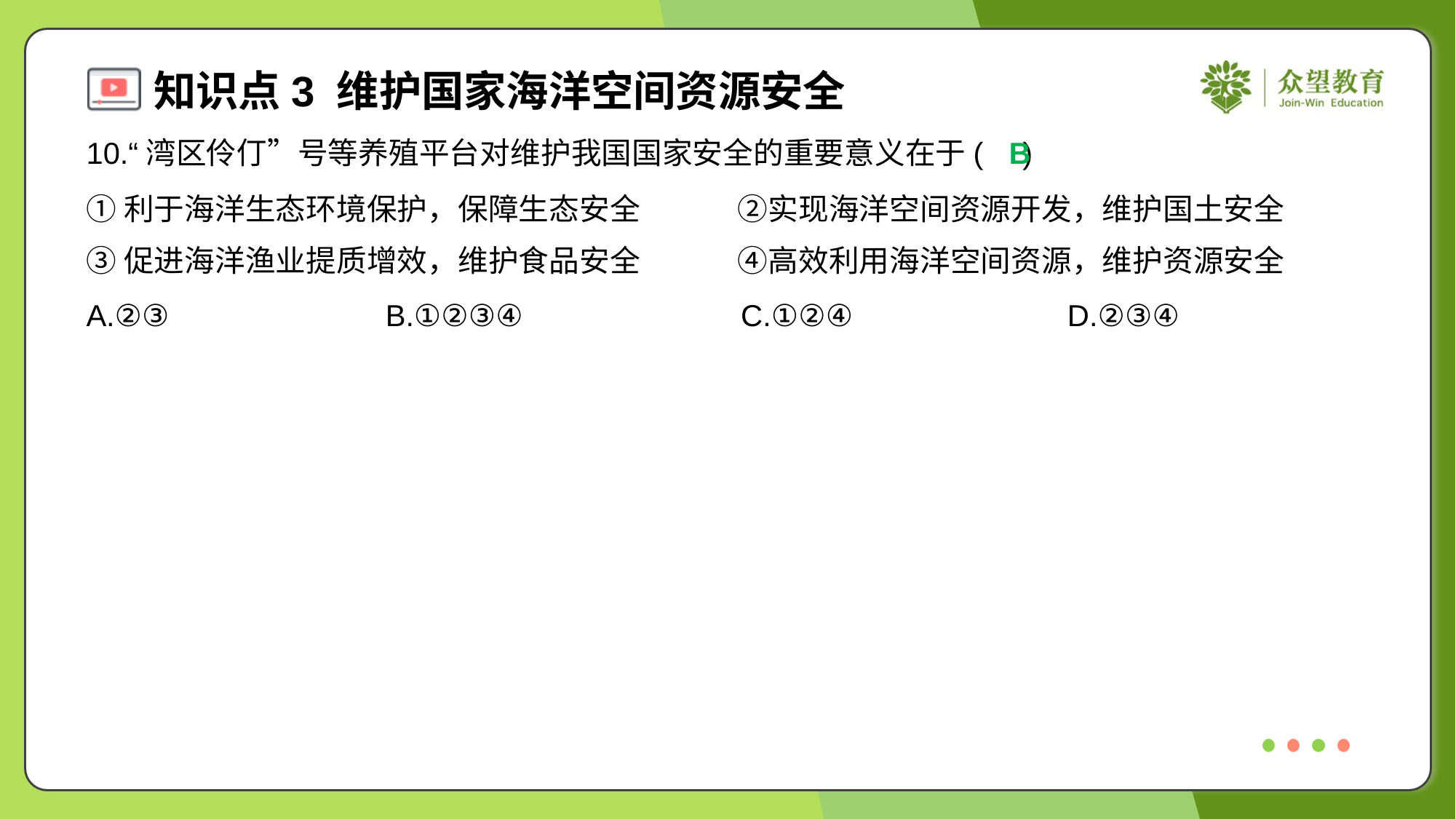

10.“湾区伶仃”号等养殖平台对维护我国国家安全的重要意义在于(     )
B
①利于海洋生态环境保护，保障生态安全	②实现海洋空间资源开发，维护国土安全
③促进海洋渔业提质增效，维护食品安全	④高效利用海洋空间资源，维护资源安全
A.②③	B.①②③④	C.①②④	D.②③④